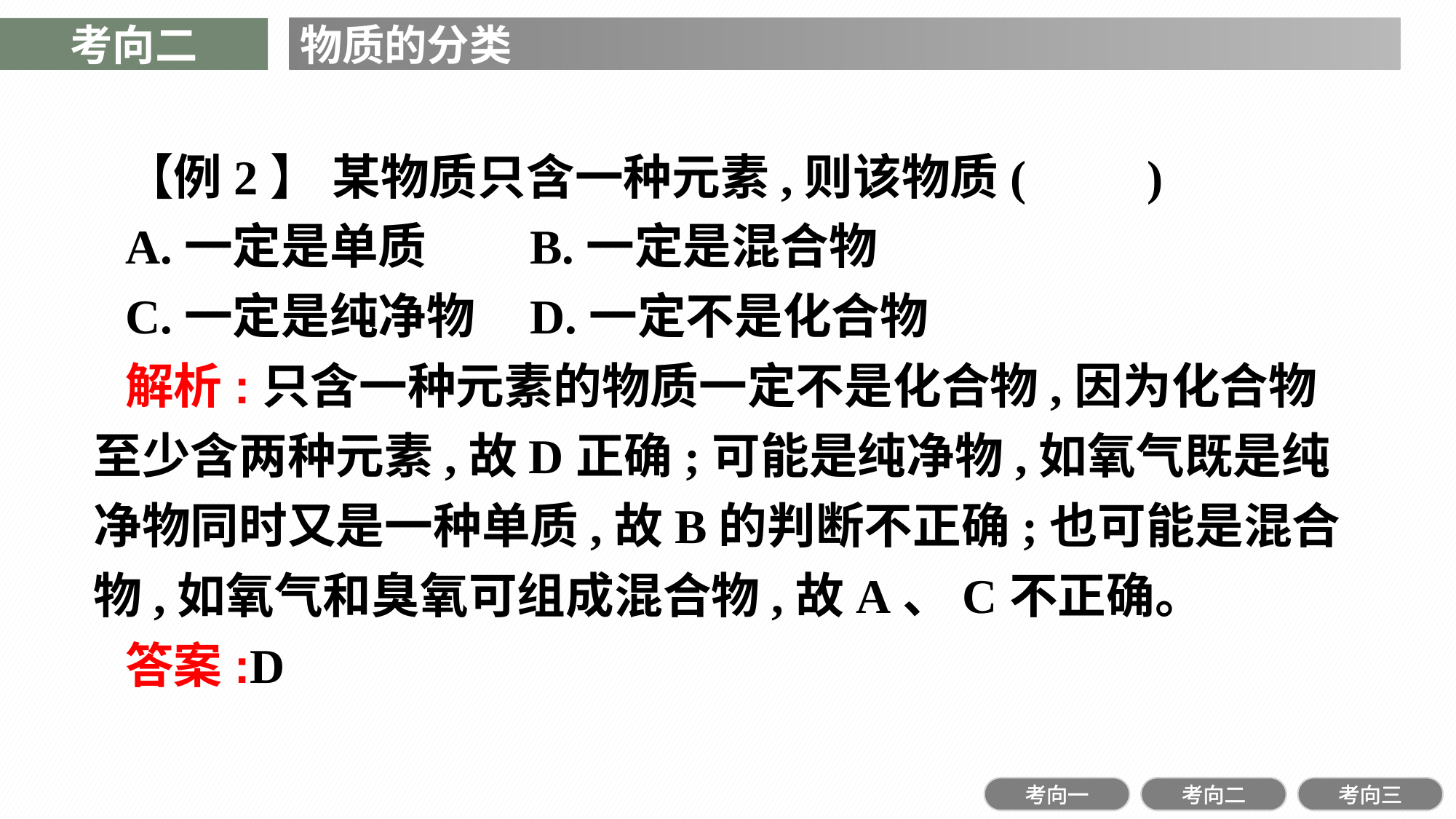

考向二
物质的分类

【例2】 某物质只含一种元素,则该物质(　　)
A.一定是单质	B.一定是混合物
C.一定是纯净物	D.一定不是化合物
解析:只含一种元素的物质一定不是化合物,因为化合物至少含两种元素,故D正确;可能是纯净物,如氧气既是纯净物同时又是一种单质,故B的判断不正确;也可能是混合物,如氧气和臭氧可组成混合物,故A、C不正确。
答案:D